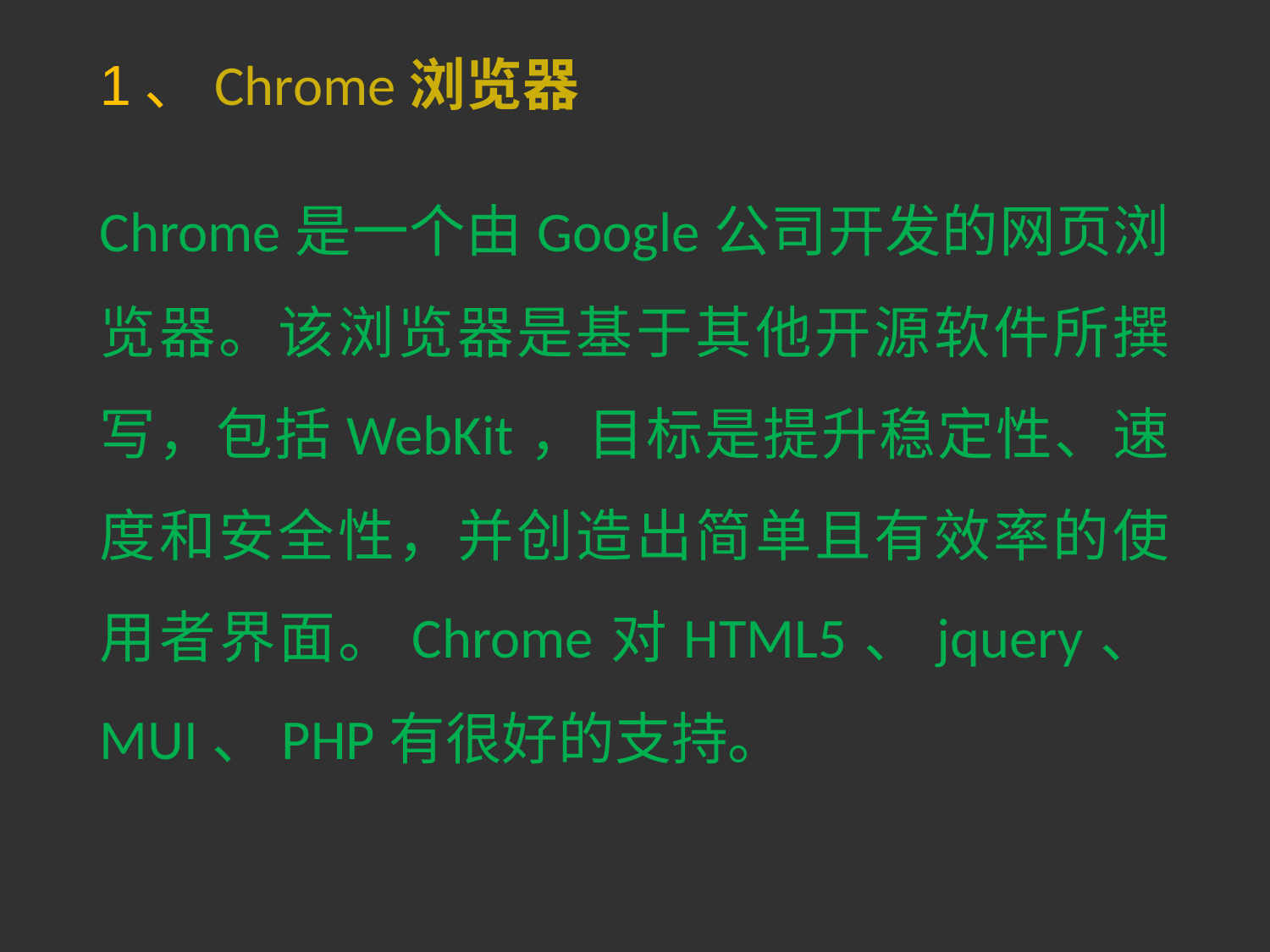

# 1、Chrome浏览器
Chrome是一个由Google公司开发的网页浏览器。该浏览器是基于其他开源软件所撰写，包括WebKit，目标是提升稳定性、速度和安全性，并创造出简单且有效率的使用者界面。Chrome对HTML5、jquery、MUI、PHP有很好的支持。